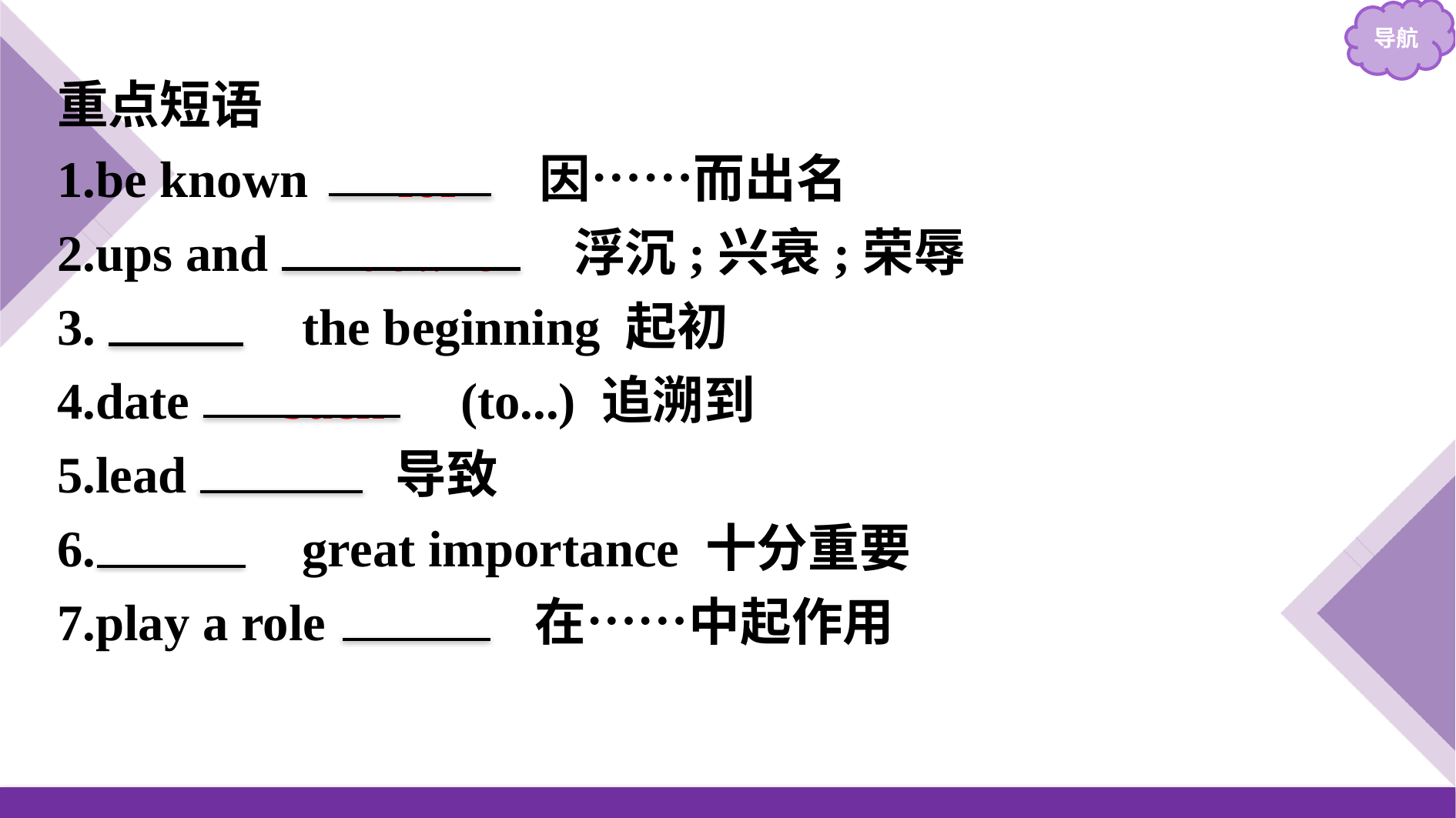

重点短语
1.be known 　for　 因……而出名
2.ups and 　downs　 浮沉;兴衰;荣辱
3.　at　 the beginning 起初
4.date 　back　(to...) 追溯到
5.lead 　to　 导致
6.　of　 great importance 十分重要
7.play a role 　in　 在……中起作用